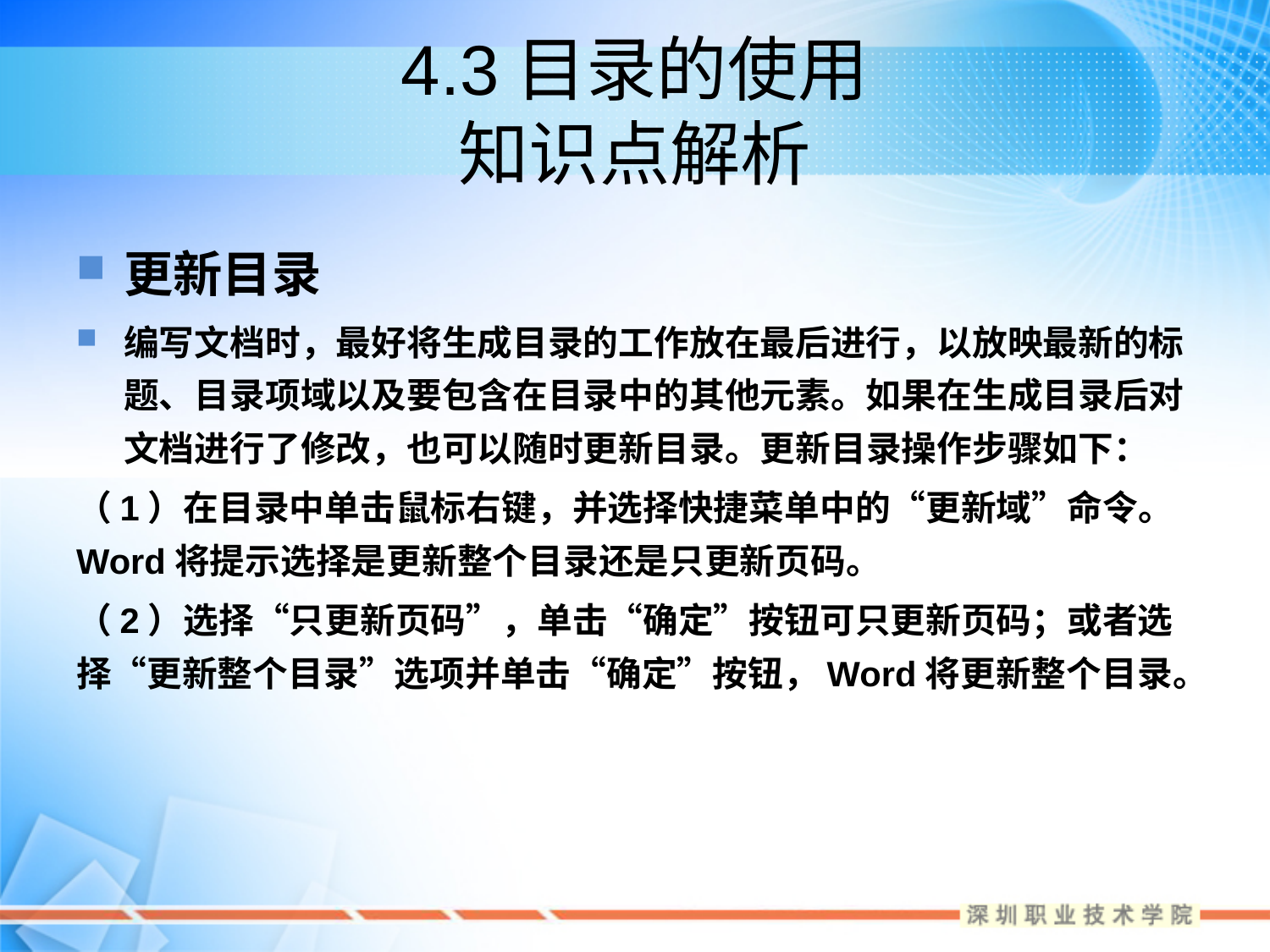

# 4.3目录的使用 知识点解析
更新目录
编写文档时，最好将生成目录的工作放在最后进行，以放映最新的标题、目录项域以及要包含在目录中的其他元素。如果在生成目录后对文档进行了修改，也可以随时更新目录。更新目录操作步骤如下：
（1）在目录中单击鼠标右键，并选择快捷菜单中的“更新域”命令。Word将提示选择是更新整个目录还是只更新页码。
（2）选择“只更新页码”，单击“确定”按钮可只更新页码；或者选择“更新整个目录”选项并单击“确定”按钮，Word将更新整个目录。